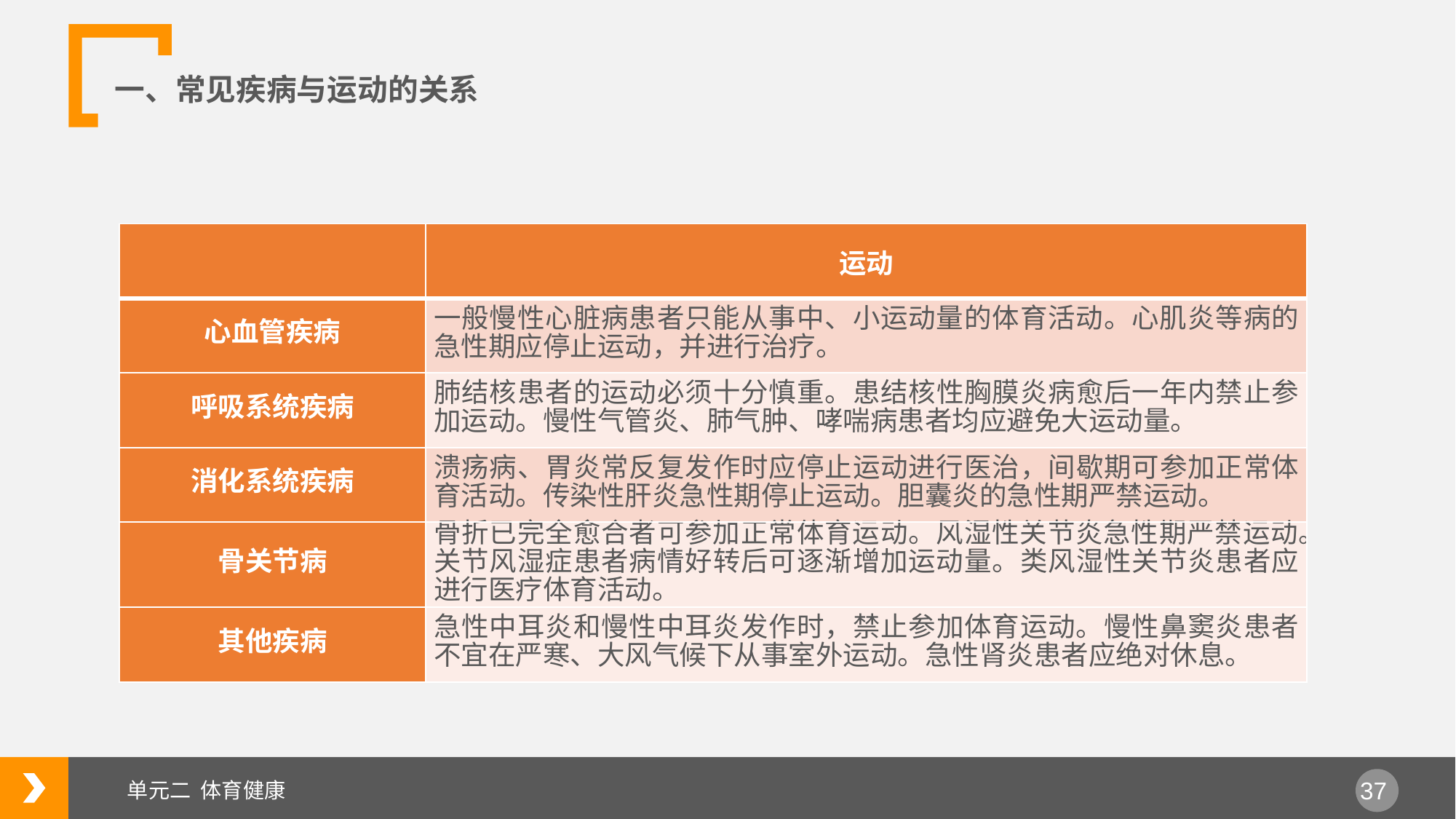

一、常见疾病与运动的关系
|  | 运动 |
| --- | --- |
| 心血管疾病 | 一般慢性心脏病患者只能从事中、小运动量的体育活动。心肌炎等病的急性期应停止运动，并进行治疗。 |
| 呼吸系统疾病 | 肺结核患者的运动必须十分慎重。患结核性胸膜炎病愈后一年内禁止参加运动。慢性气管炎、肺气肿、哮喘病患者均应避免大运动量。 |
| 消化系统疾病 | 溃疡病、胃炎常反复发作时应停止运动进行医治，间歇期可参加正常体育活动。传染性肝炎急性期停止运动。胆囊炎的急性期严禁运动。 |
| 骨关节病 | 骨折已完全愈合者可参加正常体育运动。风湿性关节炎急性期严禁运动。关节风湿症患者病情好转后可逐渐增加运动量。类风湿性关节炎患者应进行医疗体育活动。 |
| 其他疾病 | 急性中耳炎和慢性中耳炎发作时，禁止参加体育运动。慢性鼻窦炎患者不宜在严寒、大风气候下从事室外运动。急性肾炎患者应绝对休息。 |
单元二  体育健康